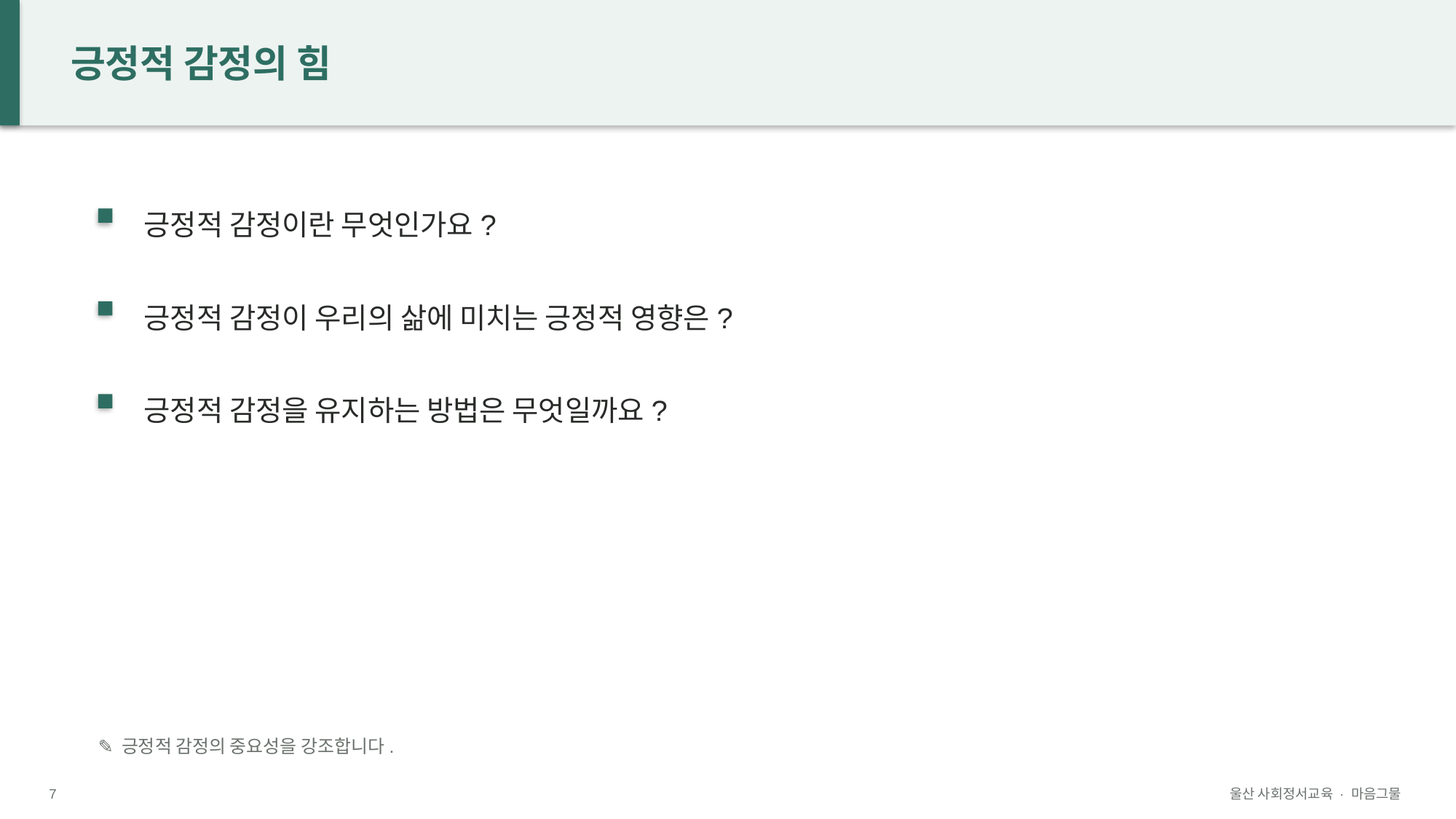

긍정적 감정의 힘
긍정적 감정이란 무엇인가요?

긍정적 감정이 우리의 삶에 미치는 긍정적 영향은?

긍정적 감정을 유지하는 방법은 무엇일까요?

✎ 긍정적 감정의 중요성을 강조합니다.
7
울산 사회정서교육 · 마음그물